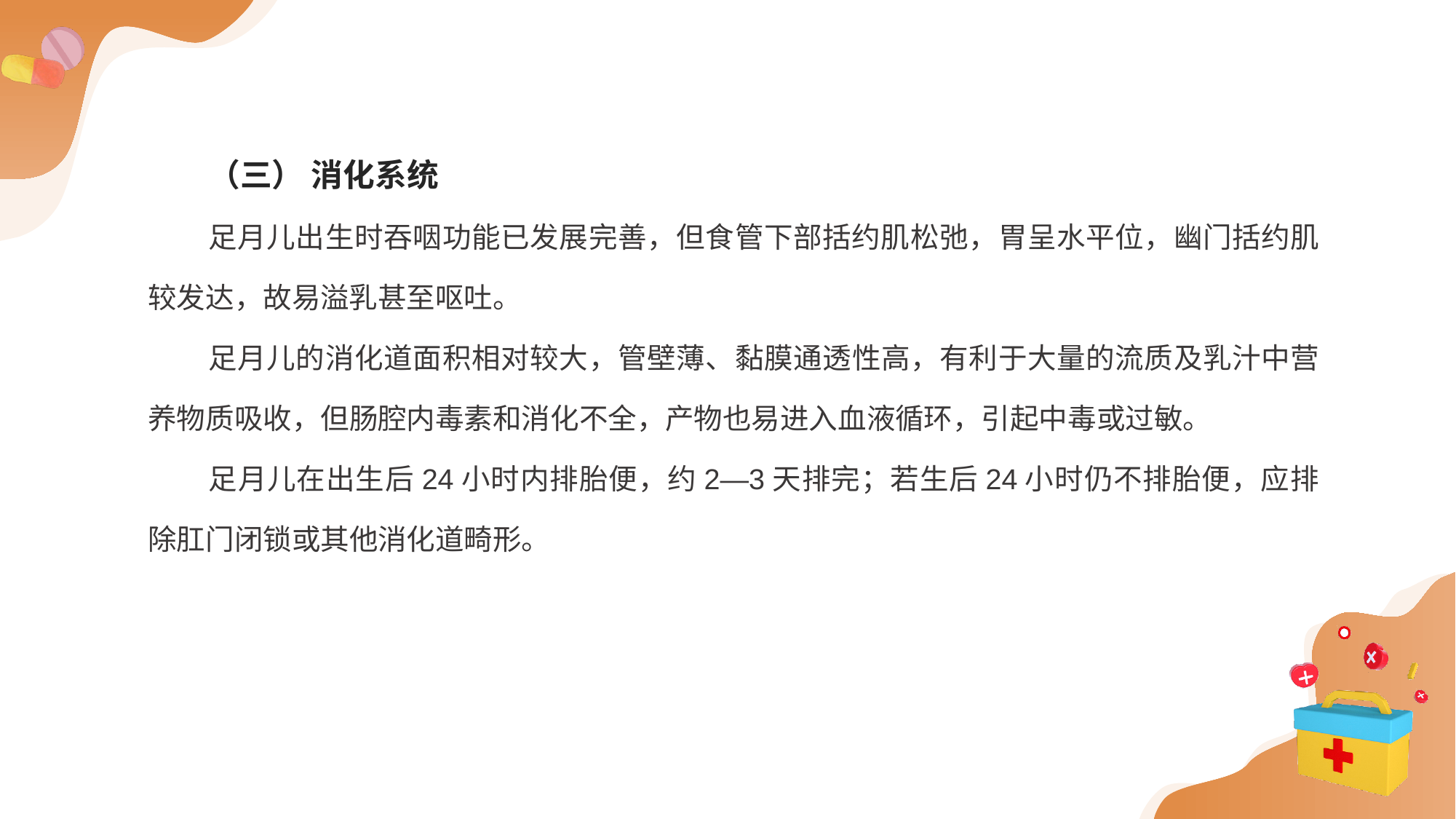

（三） 消化系统
足月儿出生时吞咽功能已发展完善，但食管下部括约肌松弛，胃呈水平位，幽门括约肌较发达，故易溢乳甚至呕吐。
足月儿的消化道面积相对较大，管壁薄、黏膜通透性高，有利于大量的流质及乳汁中营养物质吸收，但肠腔内毒素和消化不全，产物也易进入血液循环，引起中毒或过敏。
足月儿在出生后24小时内排胎便，约2—3天排完；若生后24小时仍不排胎便，应排除肛门闭锁或其他消化道畸形。